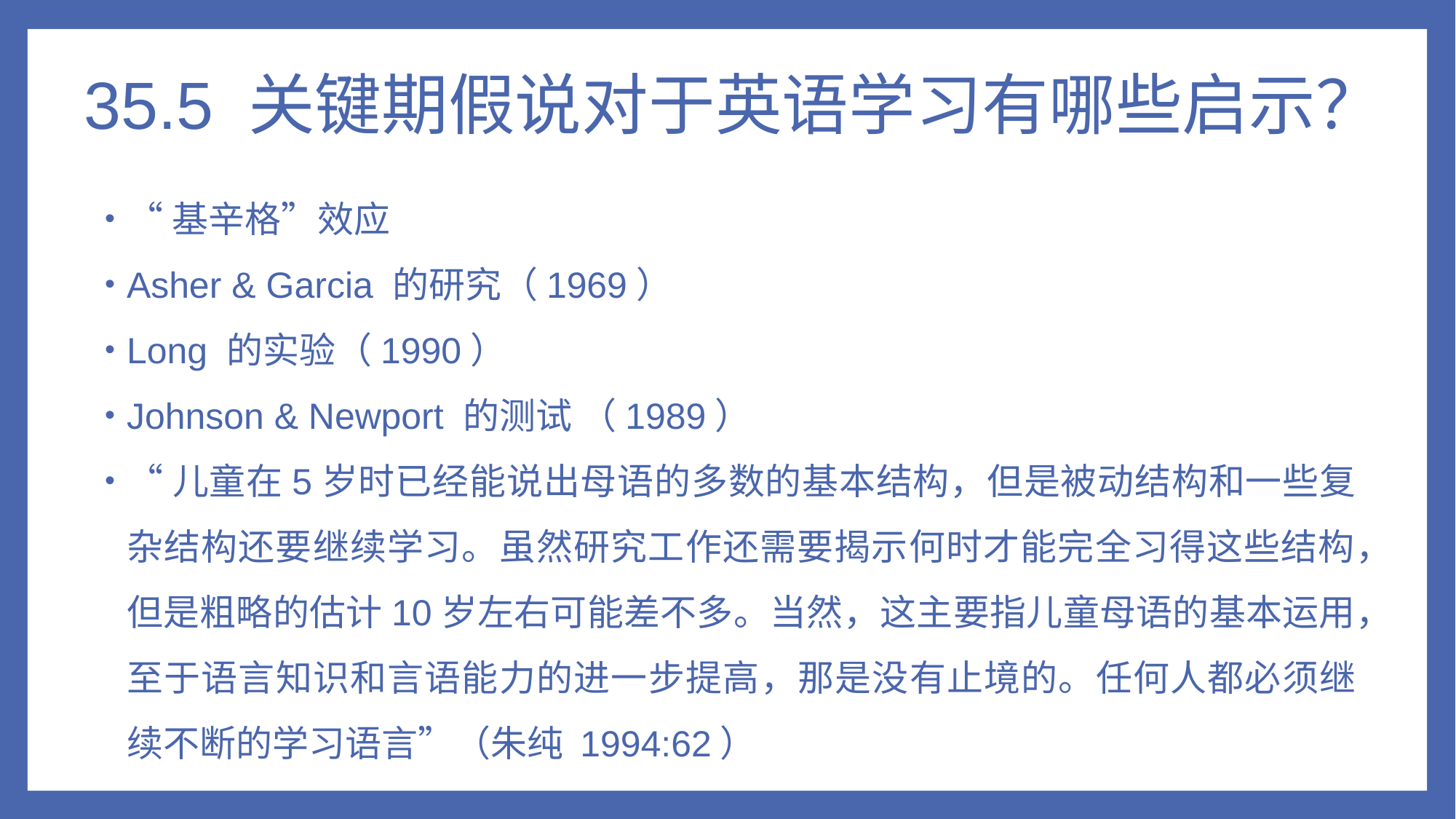

# 35.5 关键期假说对于英语学习有哪些启示？
“基辛格”效应
Asher & Garcia 的研究（1969）
Long 的实验（1990）
Johnson & Newport 的测试 （1989）
“儿童在5岁时已经能说出母语的多数的基本结构，但是被动结构和一些复杂结构还要继续学习。虽然研究工作还需要揭示何时才能完全习得这些结构，但是粗略的估计10岁左右可能差不多。当然，这主要指儿童母语的基本运用，至于语言知识和言语能力的进一步提高，那是没有止境的。任何人都必须继续不断的学习语言”（朱纯 1994:62）